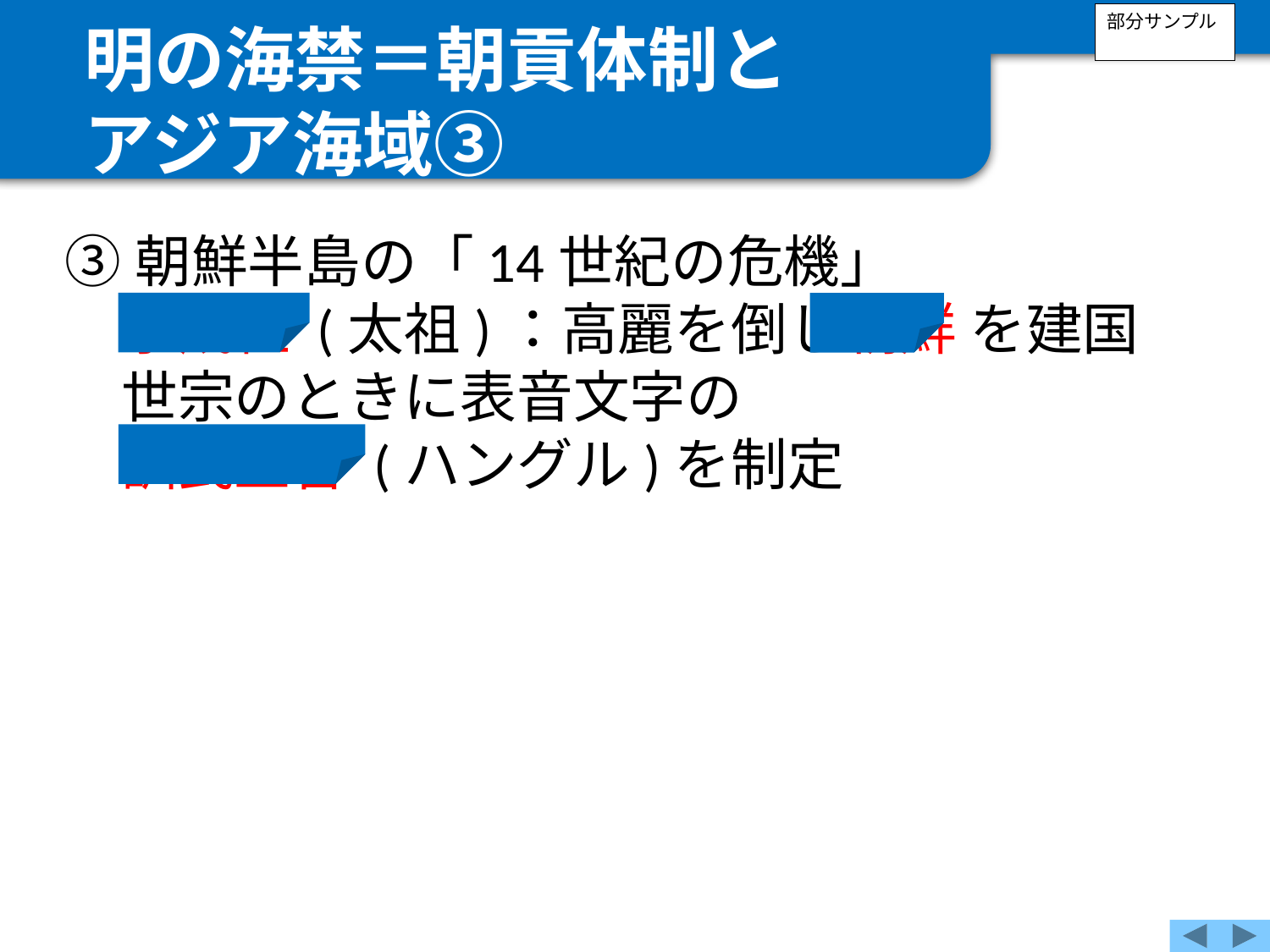

明の海禁＝朝貢体制と
アジア海域③
部分サンプル
③朝鮮半島の「14世紀の危機」
　李成桂 (太祖)：高麗を倒し朝鮮 を建国
　世宗のときに表音文字の
　訓民正音 (ハングル)を制定